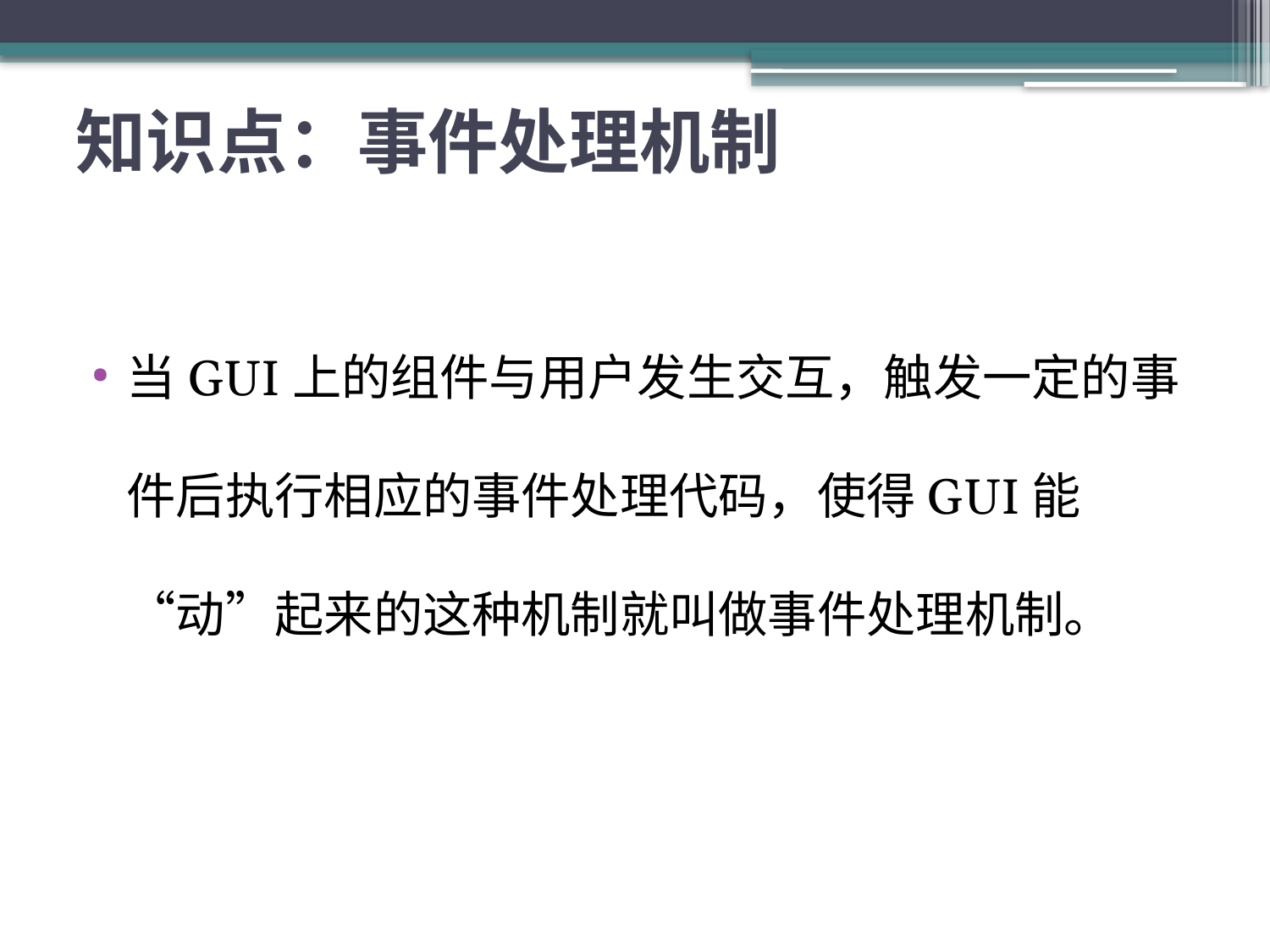

# 知识点：事件处理机制

当GUI上的组件与用户发生交互，触发一定的事件后执行相应的事件处理代码，使得GUI能“动”起来的这种机制就叫做事件处理机制。